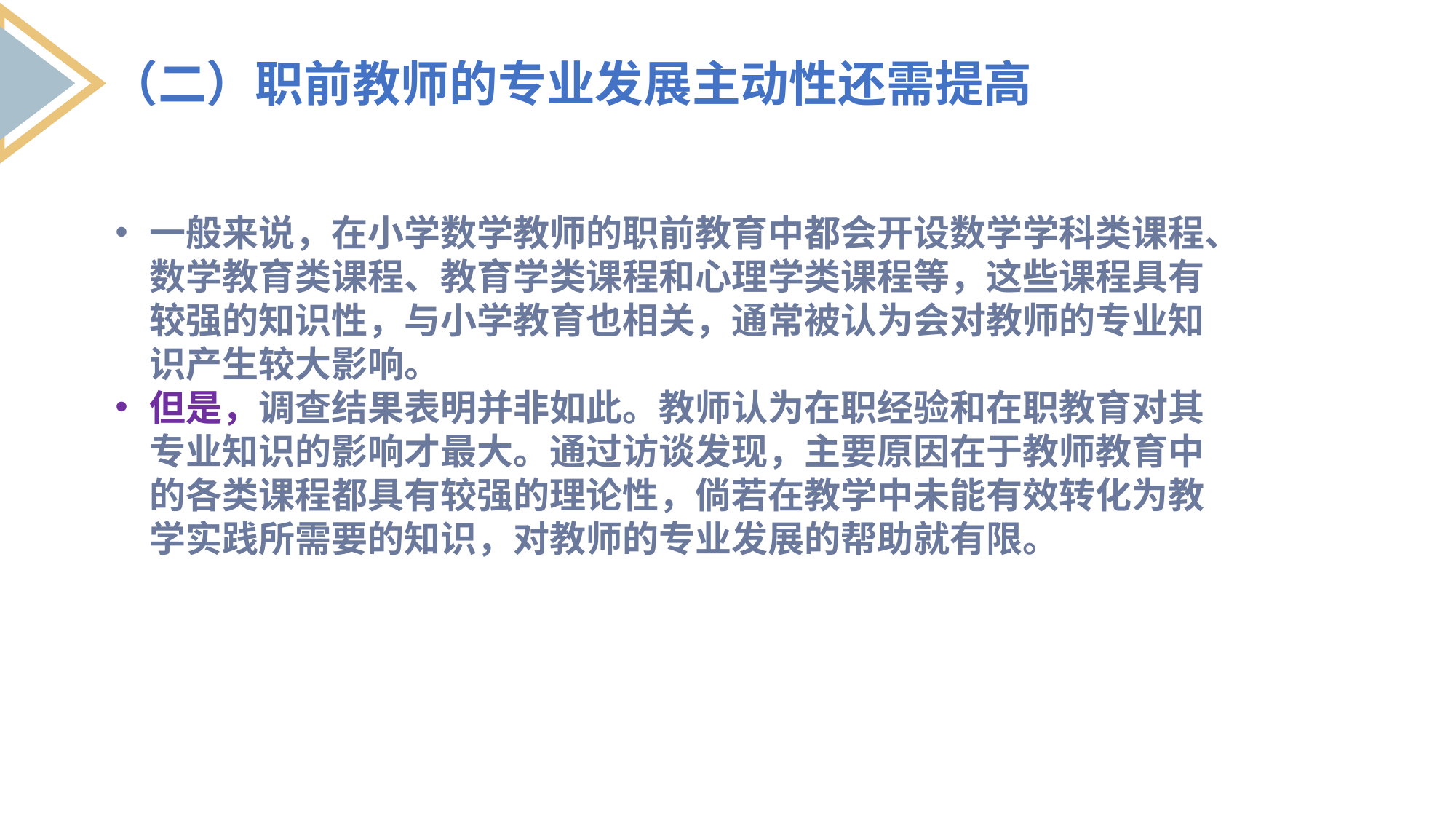

（二）职前教师的专业发展主动性还需提高
一般来说，在小学数学教师的职前教育中都会开设数学学科类课程、数学教育类课程、教育学类课程和心理学类课程等，这些课程具有较强的知识性，与小学教育也相关，通常被认为会对教师的专业知识产生较大影响。
但是，调查结果表明并非如此。教师认为在职经验和在职教育对其专业知识的影响才最大。通过访谈发现，主要原因在于教师教育中的各类课程都具有较强的理论性，倘若在教学中未能有效转化为教学实践所需要的知识，对教师的专业发展的帮助就有限。